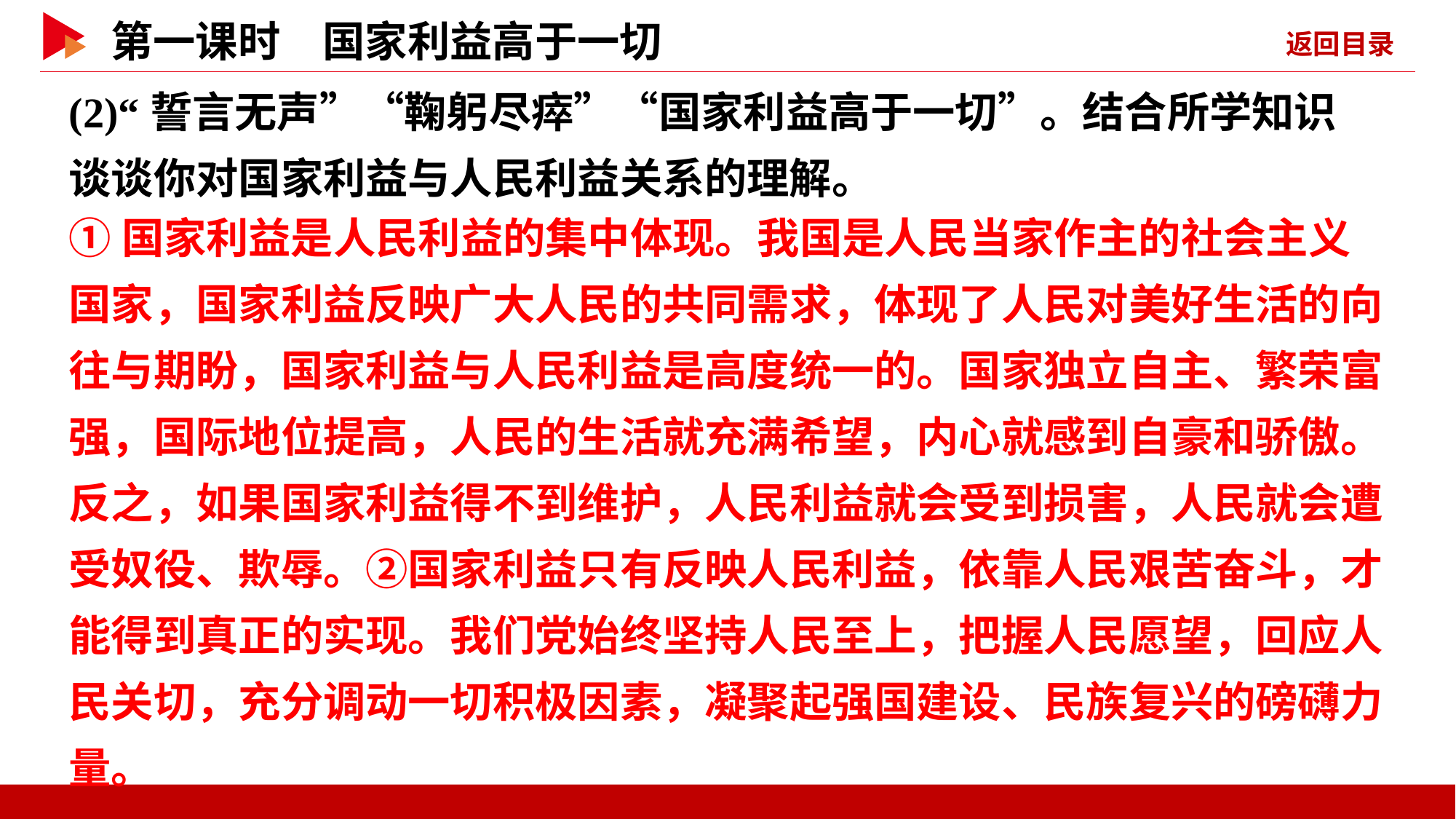

(2)“誓言无声”“鞠躬尽瘁”“国家利益高于一切”。结合所学知识谈谈你对国家利益与人民利益关系的理解。
①国家利益是人民利益的集中体现。我国是人民当家作主的社会主义国家，国家利益反映广大人民的共同需求，体现了人民对美好生活的向往与期盼，国家利益与人民利益是高度统一的。国家独立自主、繁荣富强，国际地位提高，人民的生活就充满希望，内心就感到自豪和骄傲。反之，如果国家利益得不到维护，人民利益就会受到损害，人民就会遭受奴役、欺辱。②国家利益只有反映人民利益，依靠人民艰苦奋斗，才能得到真正的实现。我们党始终坚持人民至上，把握人民愿望，回应人民关切，充分调动一切积极因素，凝聚起强国建设、民族复兴的磅礴力量。